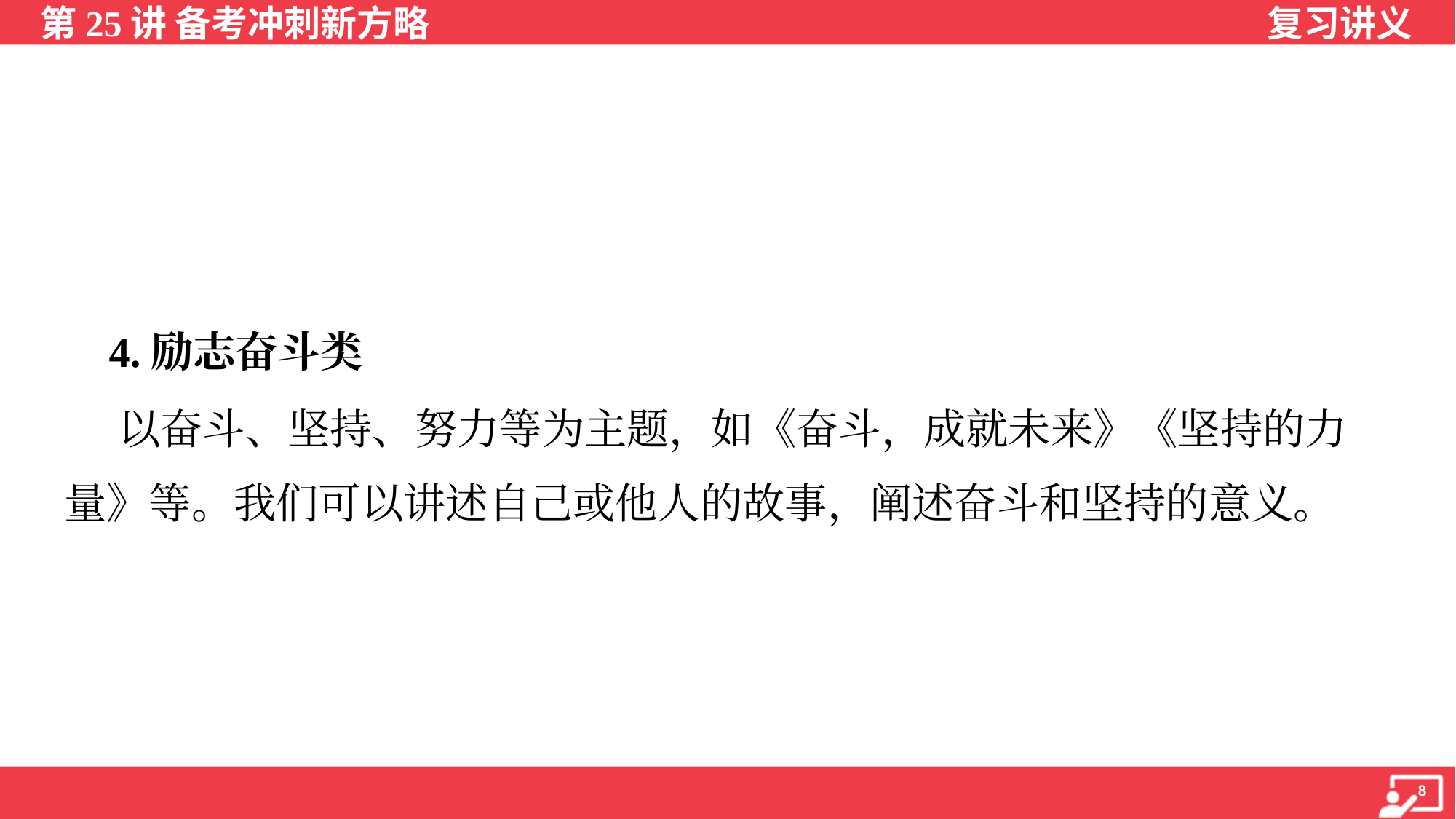

4.励志奋斗类
    以奋斗、坚持、努力等为主题，如《奋斗，成就未来》《坚持的力
量》等。我们可以讲述自己或他人的故事，阐述奋斗和坚持的意义。